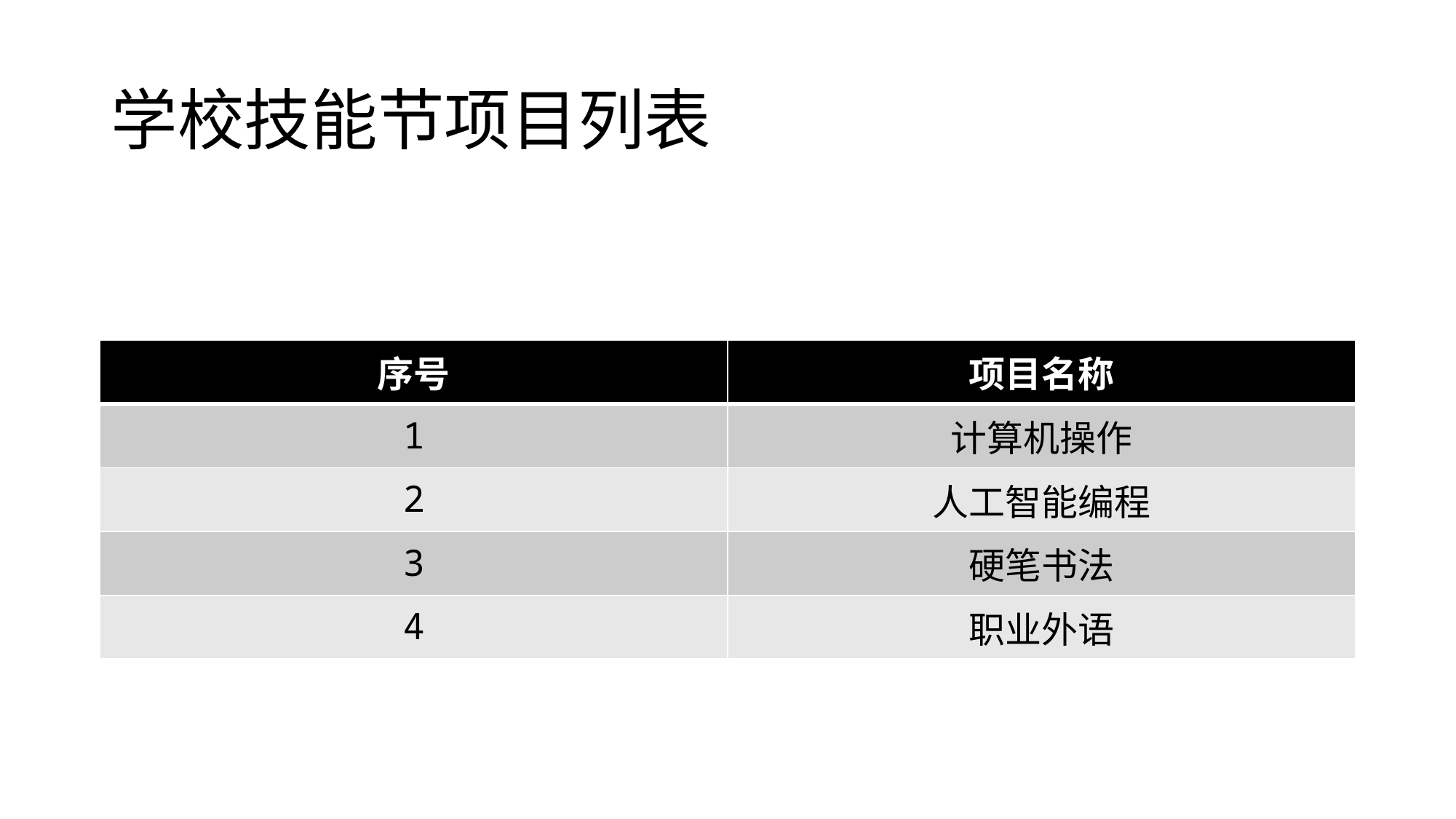

# 学校技能节项目列表
| 序号 | 项目名称 |
| --- | --- |
| 1 | 计算机操作 |
| 2 | 人工智能编程 |
| 3 | 硬笔书法 |
| 4 | 职业外语 |